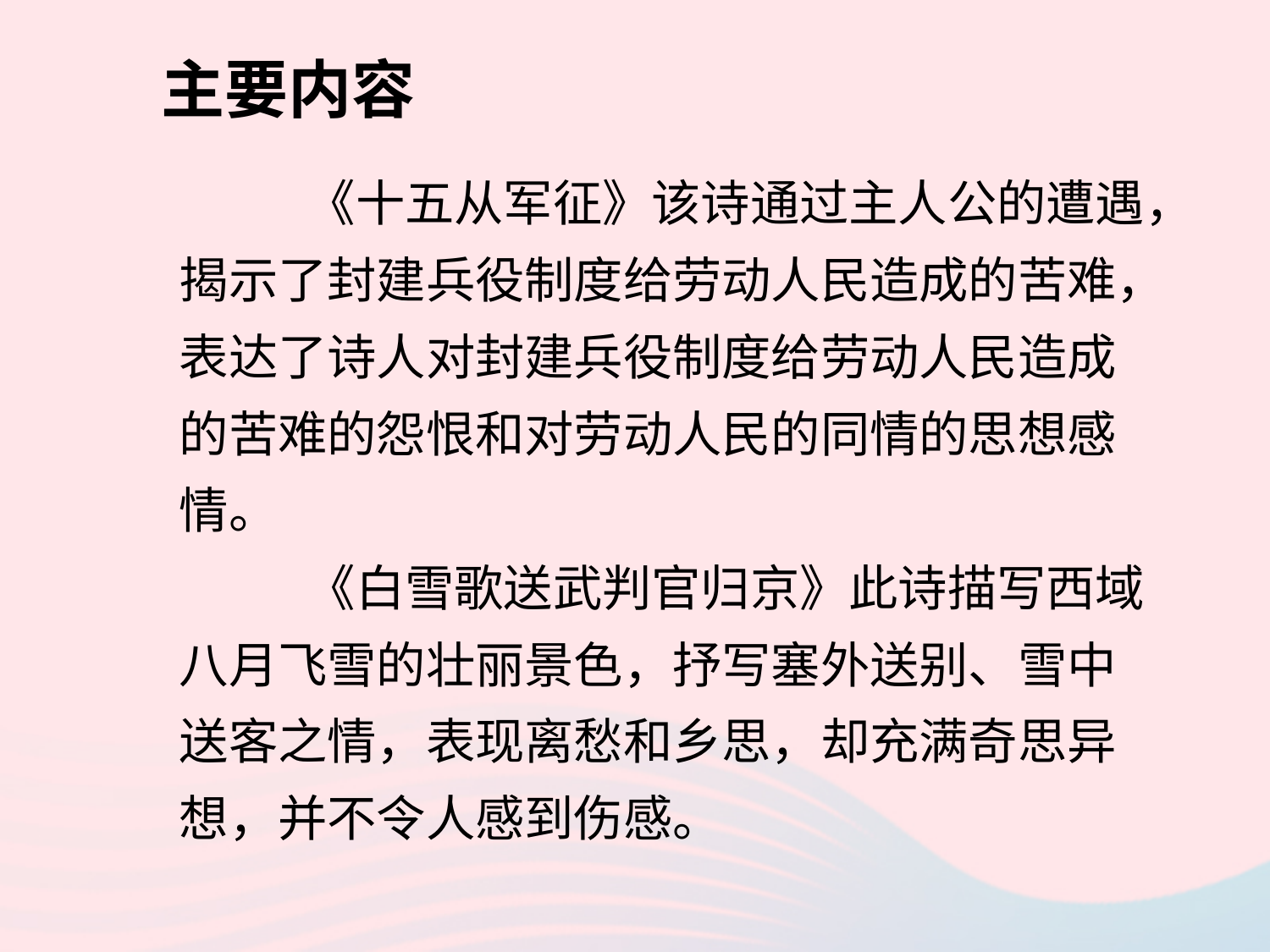

主要内容
	《十五从军征》该诗通过主人公的遭遇，揭示了封建兵役制度给劳动人民造成的苦难，表达了诗人对封建兵役制度给劳动人民造成的苦难的怨恨和对劳动人民的同情的思想感情。
	《白雪歌送武判官归京》此诗描写西域八月飞雪的壮丽景色，抒写塞外送别、雪中送客之情，表现离愁和乡思，却充满奇思异想，并不令人感到伤感。